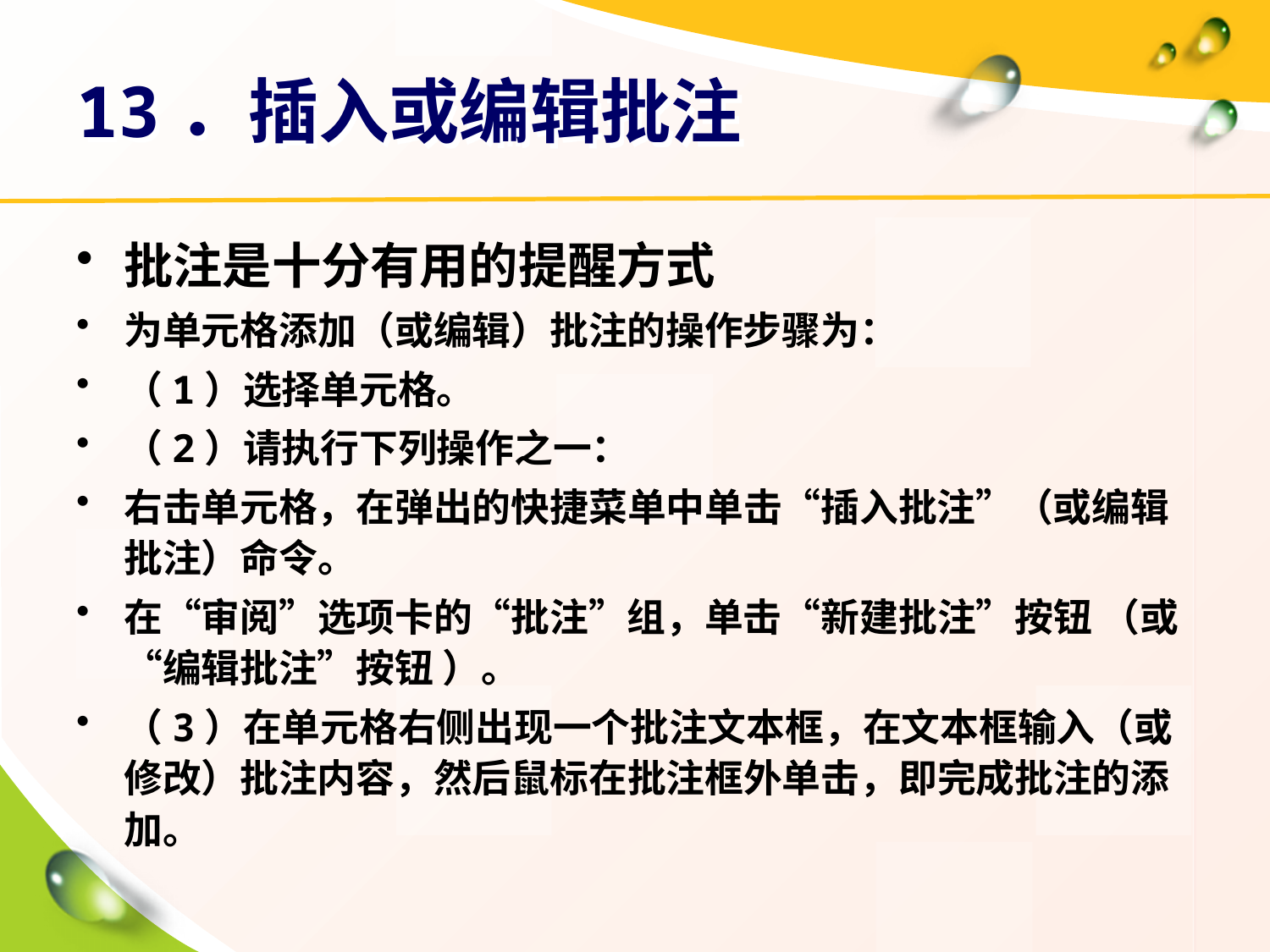

# 13．插入或编辑批注
批注是十分有用的提醒方式
为单元格添加（或编辑）批注的操作步骤为：
（1）选择单元格。
（2）请执行下列操作之一：
右击单元格，在弹出的快捷菜单中单击“插入批注”（或编辑批注）命令。
在“审阅”选项卡的“批注”组，单击“新建批注”按钮 （或“编辑批注”按钮 ）。
（3）在单元格右侧出现一个批注文本框，在文本框输入（或修改）批注内容，然后鼠标在批注框外单击，即完成批注的添加。